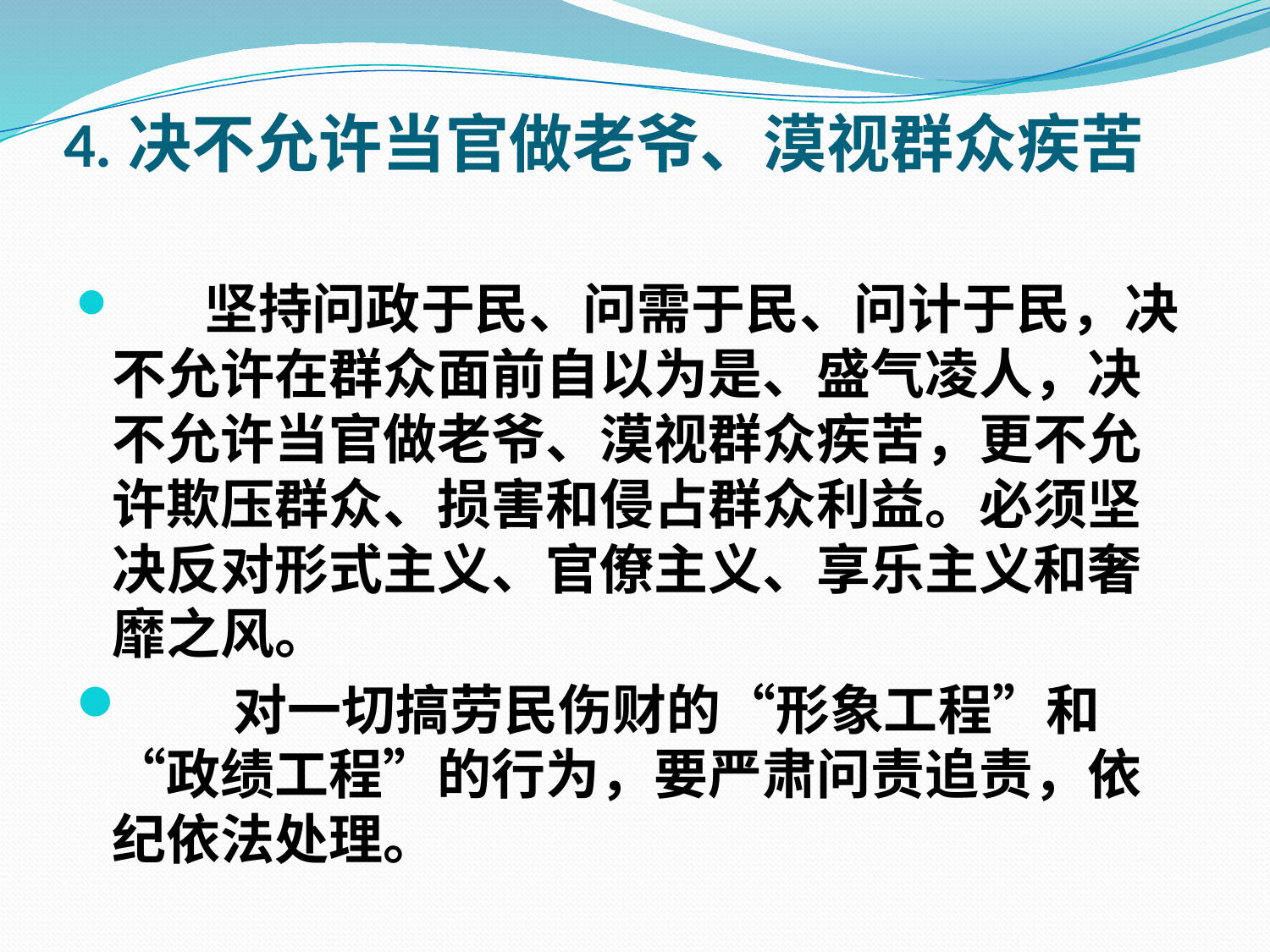

# 4.决不允许当官做老爷、漠视群众疾苦
　　坚持问政于民、问需于民、问计于民，决不允许在群众面前自以为是、盛气凌人，决不允许当官做老爷、漠视群众疾苦，更不允许欺压群众、损害和侵占群众利益。必须坚决反对形式主义、官僚主义、享乐主义和奢靡之风。
　　对一切搞劳民伤财的“形象工程”和“政绩工程”的行为，要严肃问责追责，依纪依法处理。